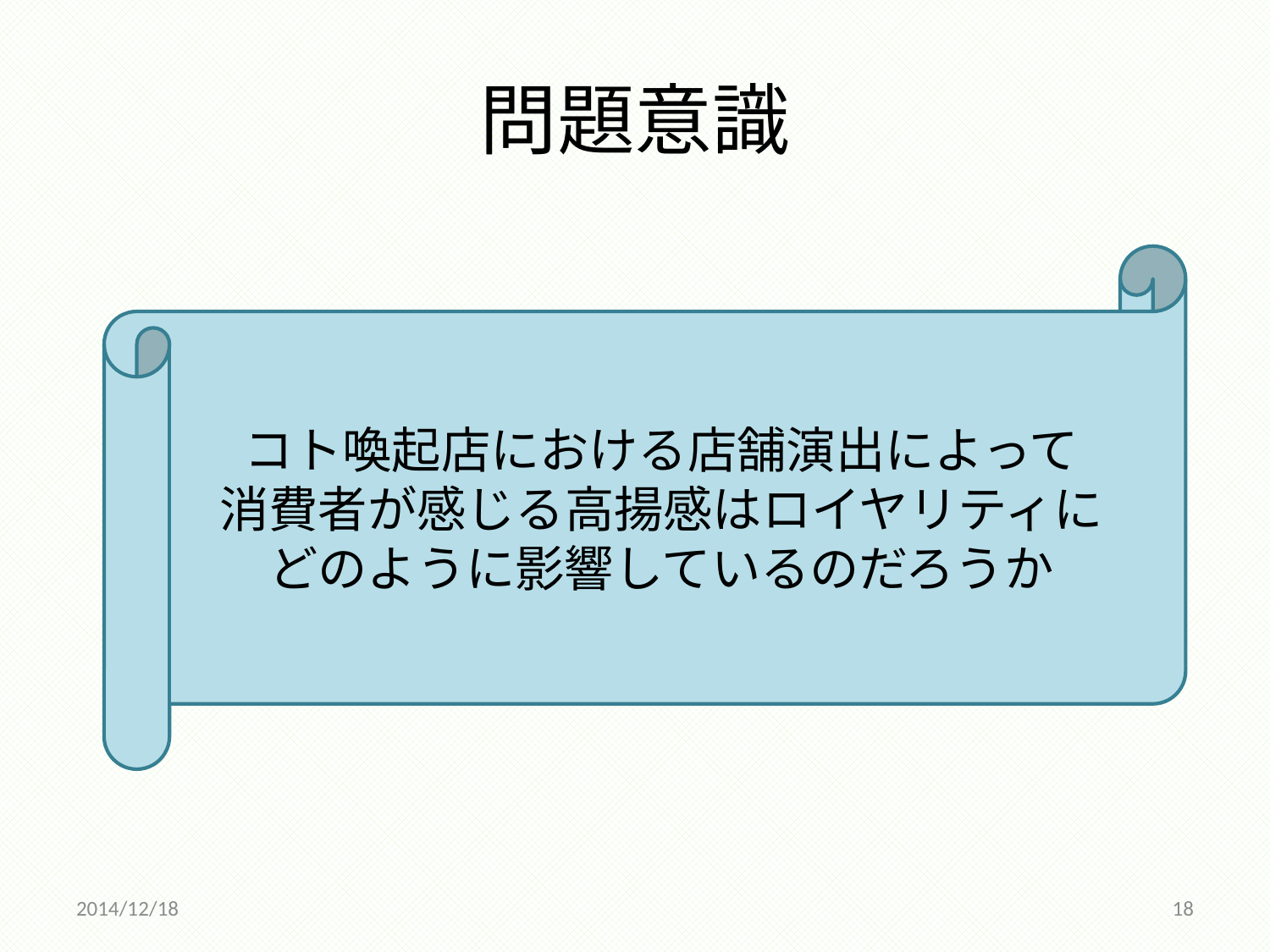

# 問題意識

コト喚起店における店舗演出によって
消費者が感じる高揚感はロイヤリティに
どのように影響しているのだろうか
2014/12/18
18